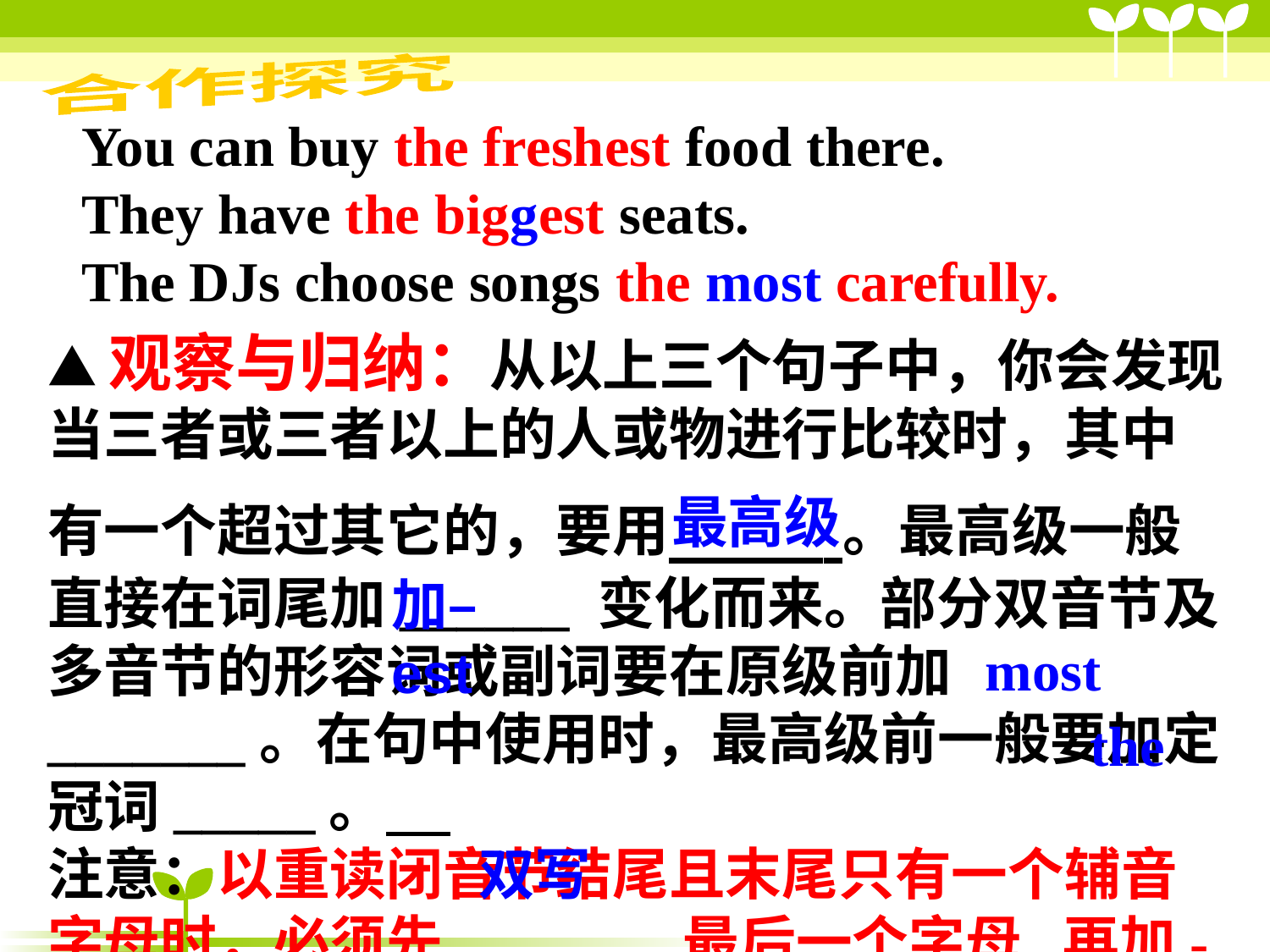

合作探究
You can buy the freshest food there.
They have the biggest seats.
The DJs choose songs the most carefully.
▲观察与归纳：从以上三个句子中，你会发现当三者或三者以上的人或物进行比较时，其中有一个超过其它的，要用         。最高级一般直接在词尾加______ 变化而来。部分双音节及多音节的形容词或副词要在原级前加_______。在句中使用时，最高级前一般要加定冠词_____。
注意：以重读闭音节结尾且末尾只有一个辅音字母时，必须先_______ 最后一个字母,再加-est.
.
最高级
加–est
most
the
双写